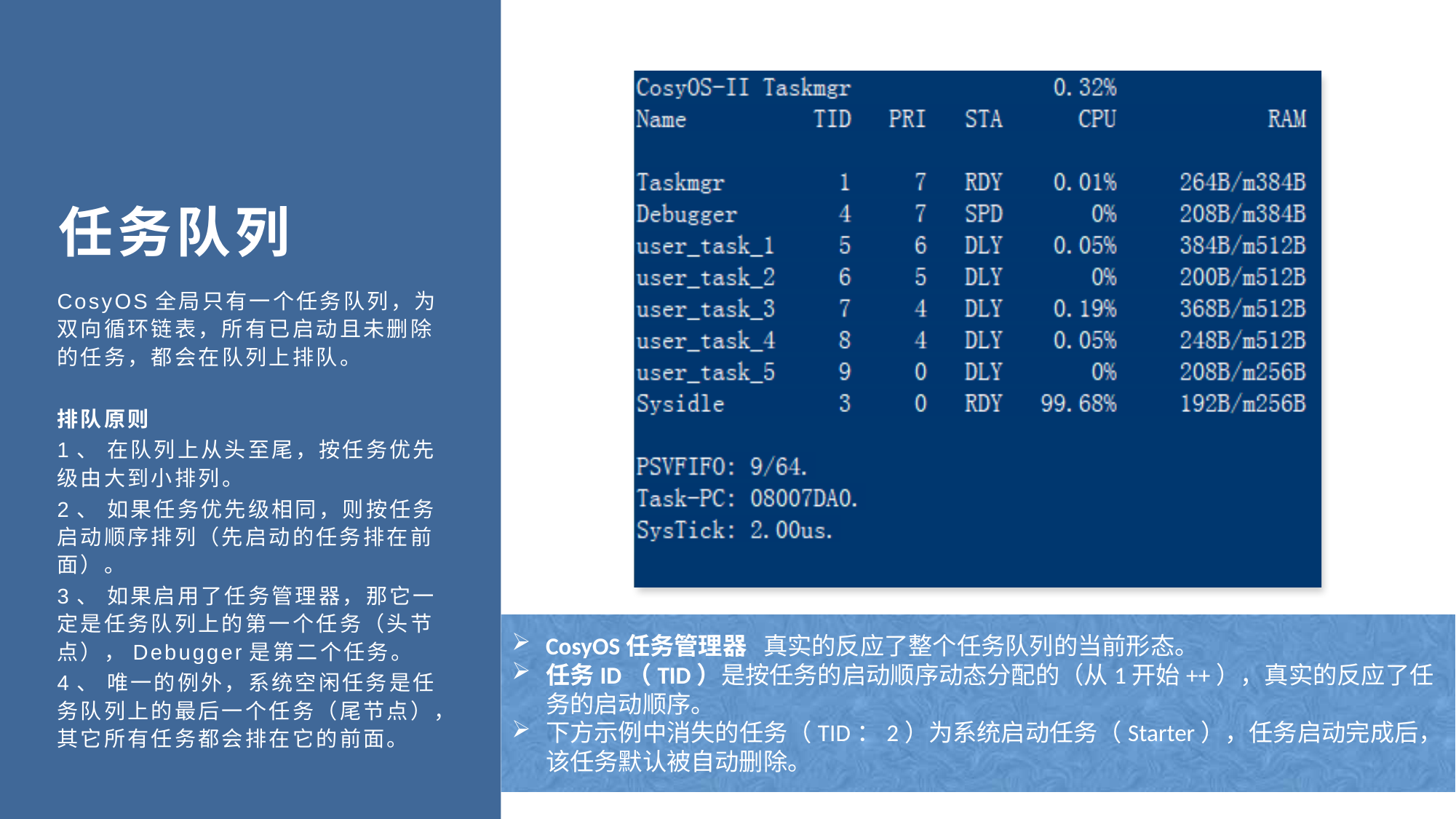

任务队列
CosyOS全局只有一个任务队列，为双向循环链表，所有已启动且未删除的任务，都会在队列上排队。

排队原则
1、 在队列上从头至尾，按任务优先级由大到小排列。
2、 如果任务优先级相同，则按任务启动顺序排列（先启动的任务排在前面）。
3、 如果启用了任务管理器，那它一定是任务队列上的第一个任务（头节点），Debugger是第二个任务。
4、 唯一的例外，系统空闲任务是任务队列上的最后一个任务（尾节点），其它所有任务都会排在它的前面。
CosyOS任务管理器   真实的反应了整个任务队列的当前形态。
任务ID（TID）是按任务的启动顺序动态分配的（从1开始++），真实的反应了任务的启动顺序。
下方示例中消失的任务（TID：2）为系统启动任务（Starter），任务启动完成后，该任务默认被自动删除。